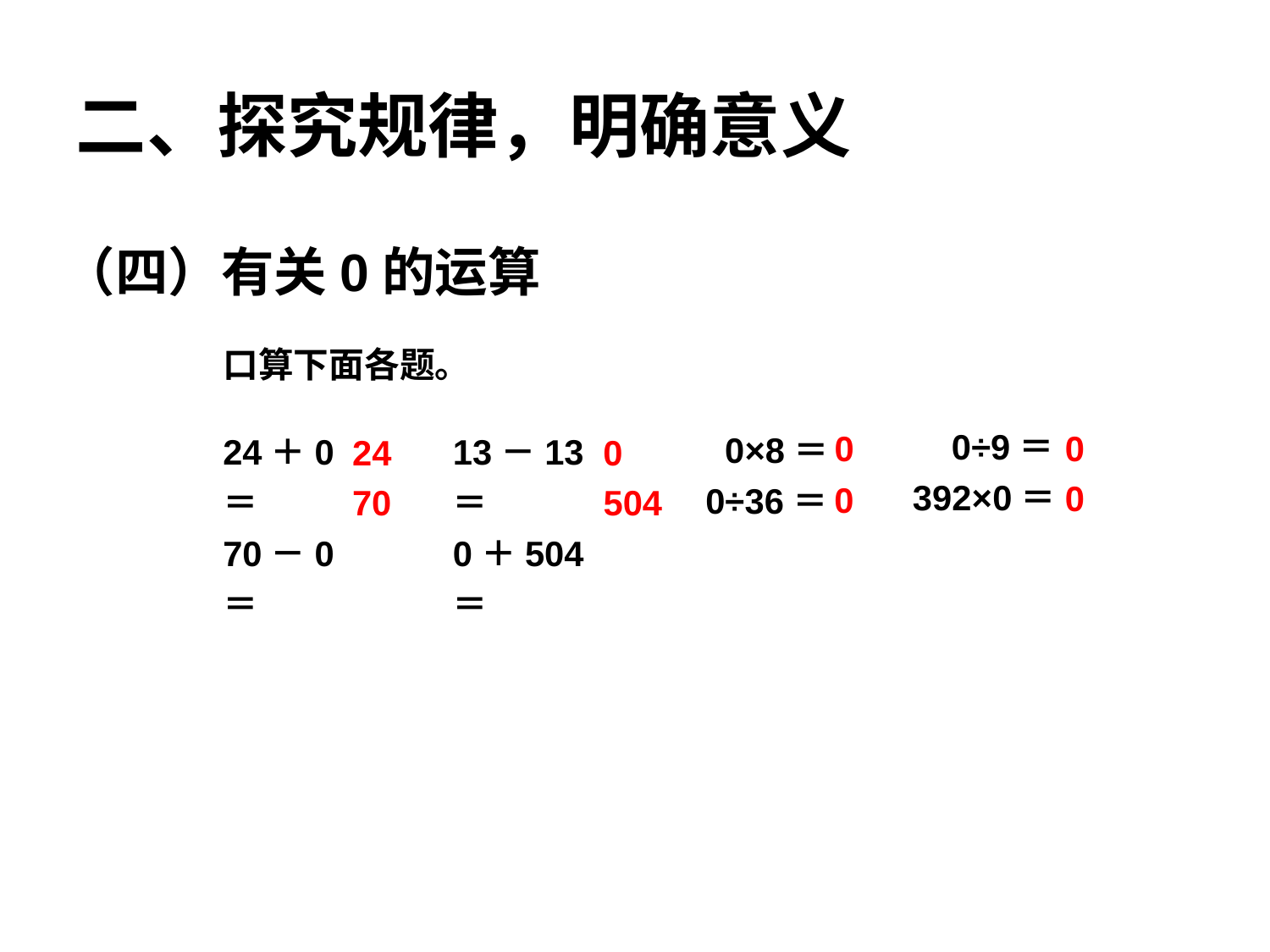

二、探究规律，明确意义
（四）有关0的运算
口算下面各题。
    0÷9＝
392×0＝
0
0
  0×8＝0÷36＝
24＋0＝
70－0＝
13－13＝
0＋504＝
24
0
0
0
70
504